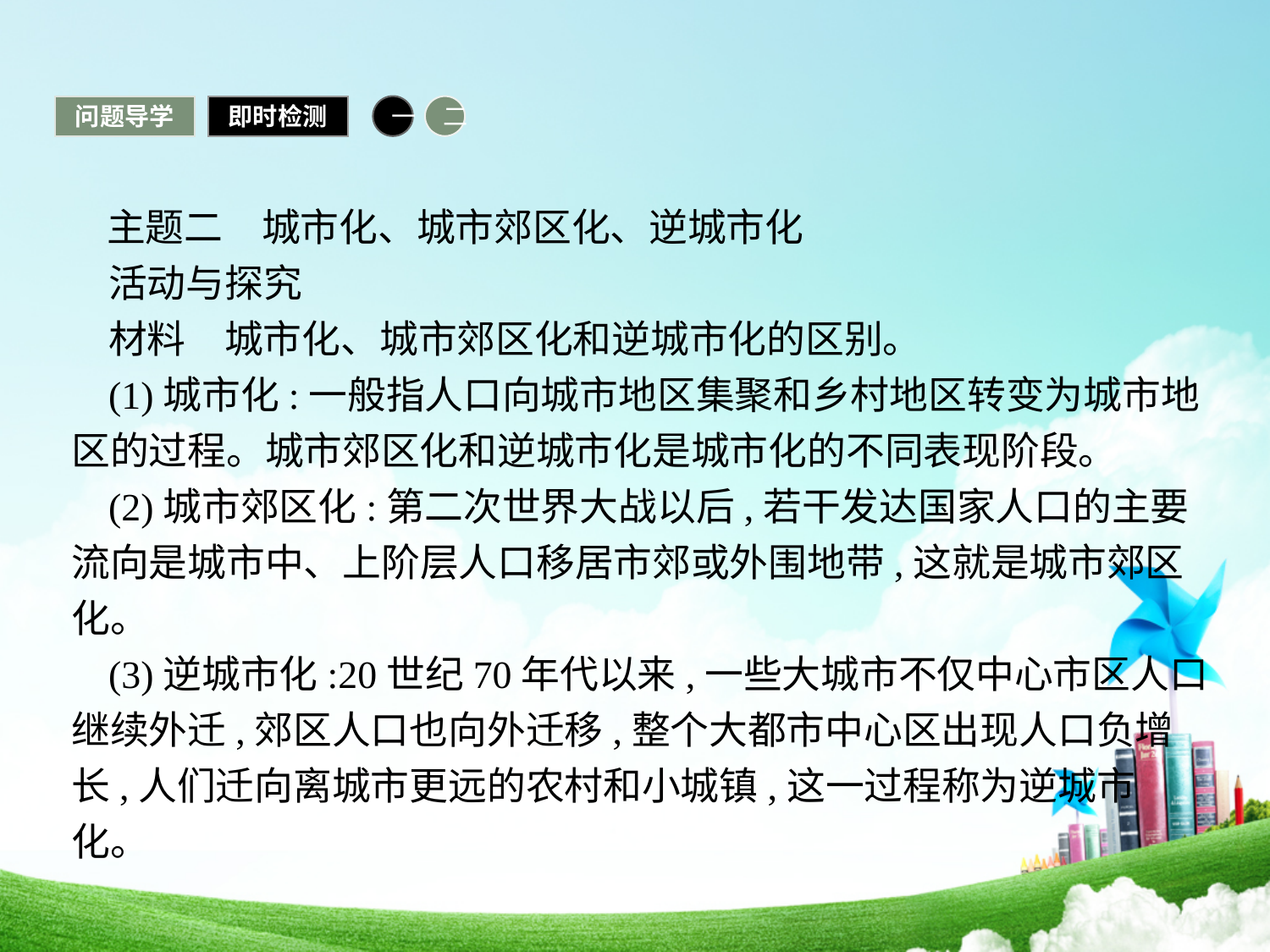

问题导学
即时检测
一
二
   主题二　城市化、城市郊区化、逆城市化
活动与探究
材料　城市化、城市郊区化和逆城市化的区别。
(1)城市化:一般指人口向城市地区集聚和乡村地区转变为城市地区的过程。城市郊区化和逆城市化是城市化的不同表现阶段。
(2)城市郊区化:第二次世界大战以后,若干发达国家人口的主要流向是城市中、上阶层人口移居市郊或外围地带,这就是城市郊区化。
(3)逆城市化:20世纪70年代以来,一些大城市不仅中心市区人口继续外迁,郊区人口也向外迁移,整个大都市中心区出现人口负增长,人们迁向离城市更远的农村和小城镇,这一过程称为逆城市化。